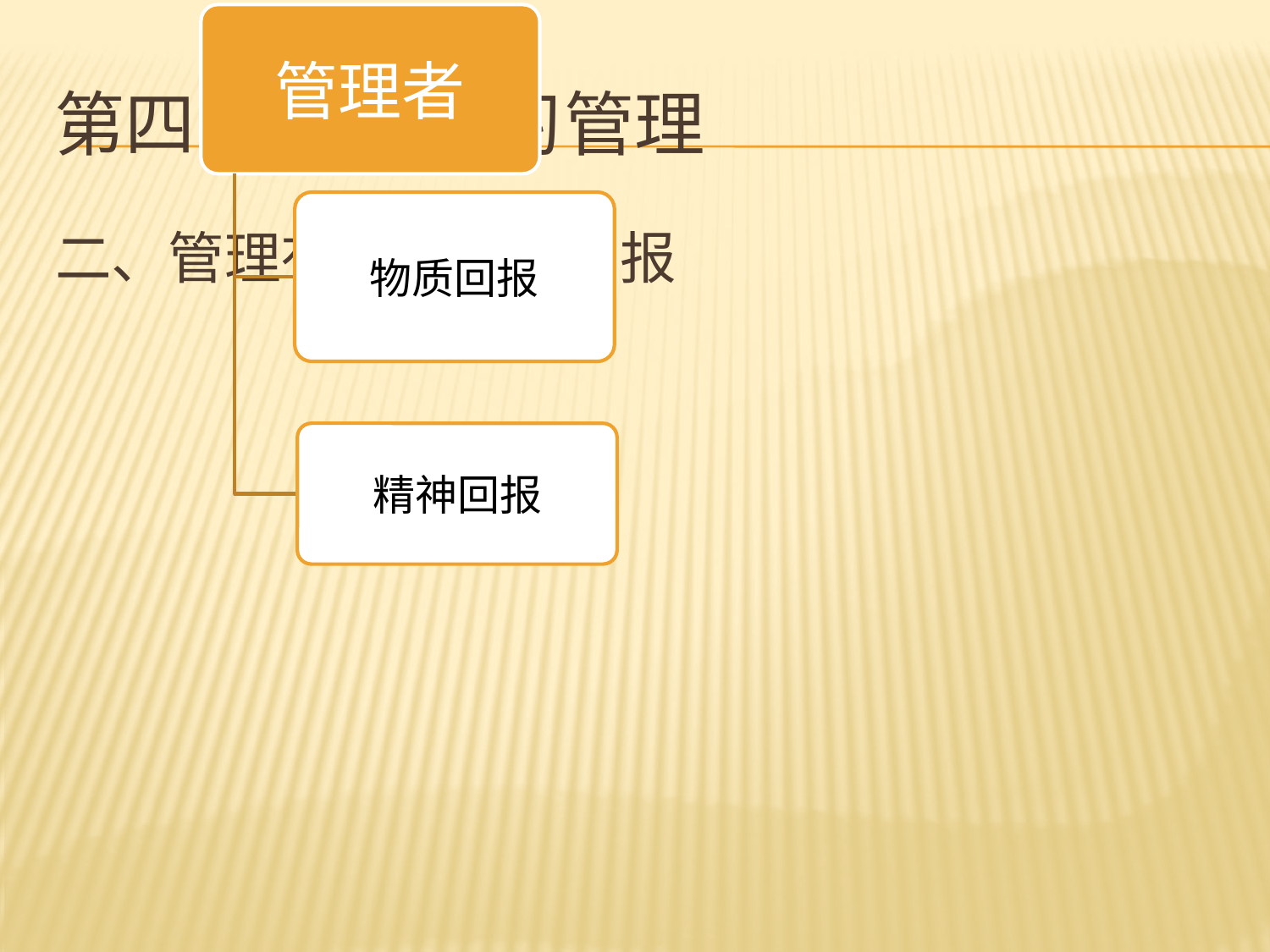

# 第四节 为何学习管理
二、管理有挑战更有回报

管理者
物质回报
精神回报